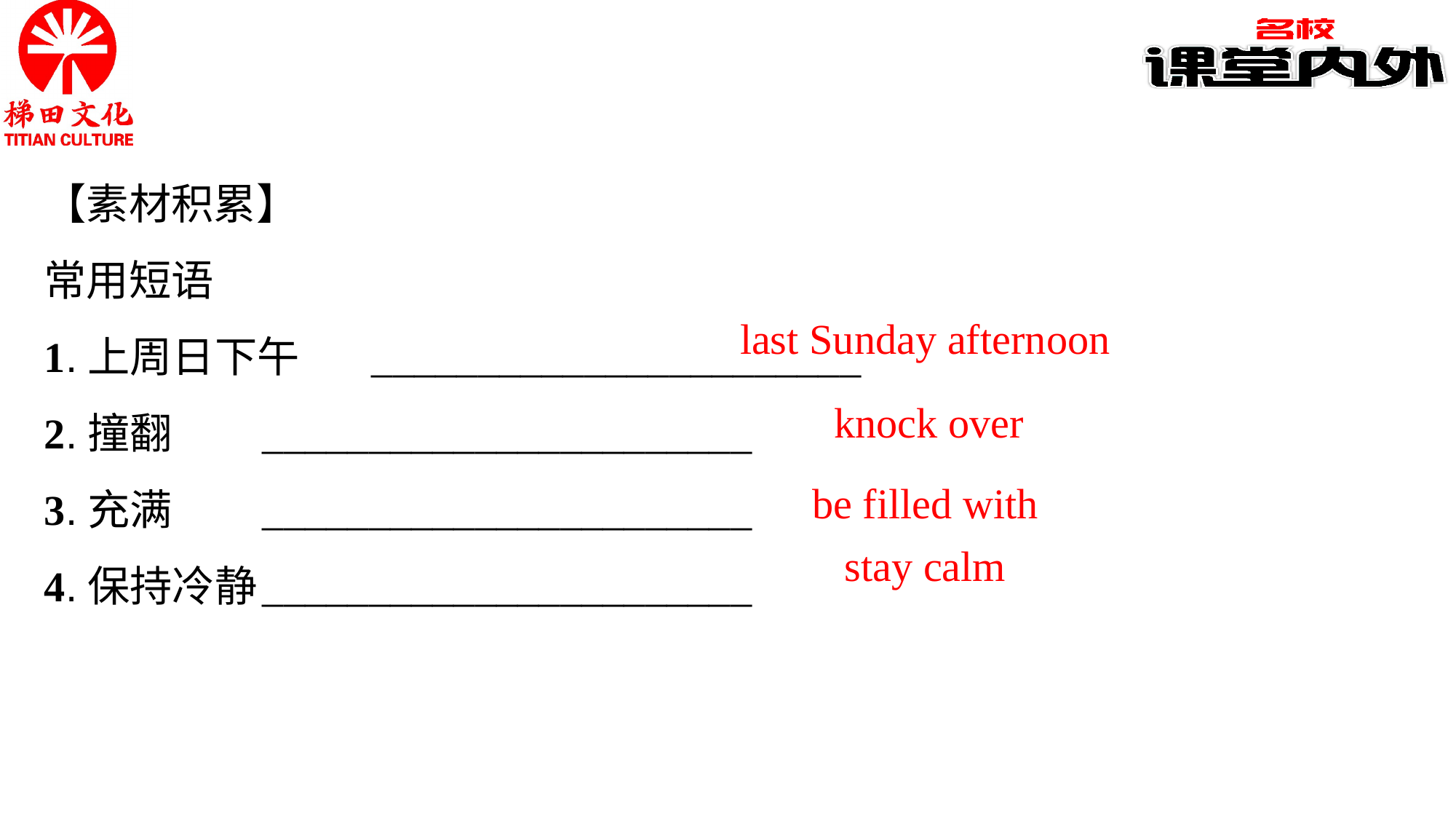

【素材积累】
常用短语
1.上周日下午	_______________________
2.撞翻	_______________________
3.充满	_______________________
4.保持冷静	_______________________
last Sunday afternoon
knock over
be filled with
stay calm